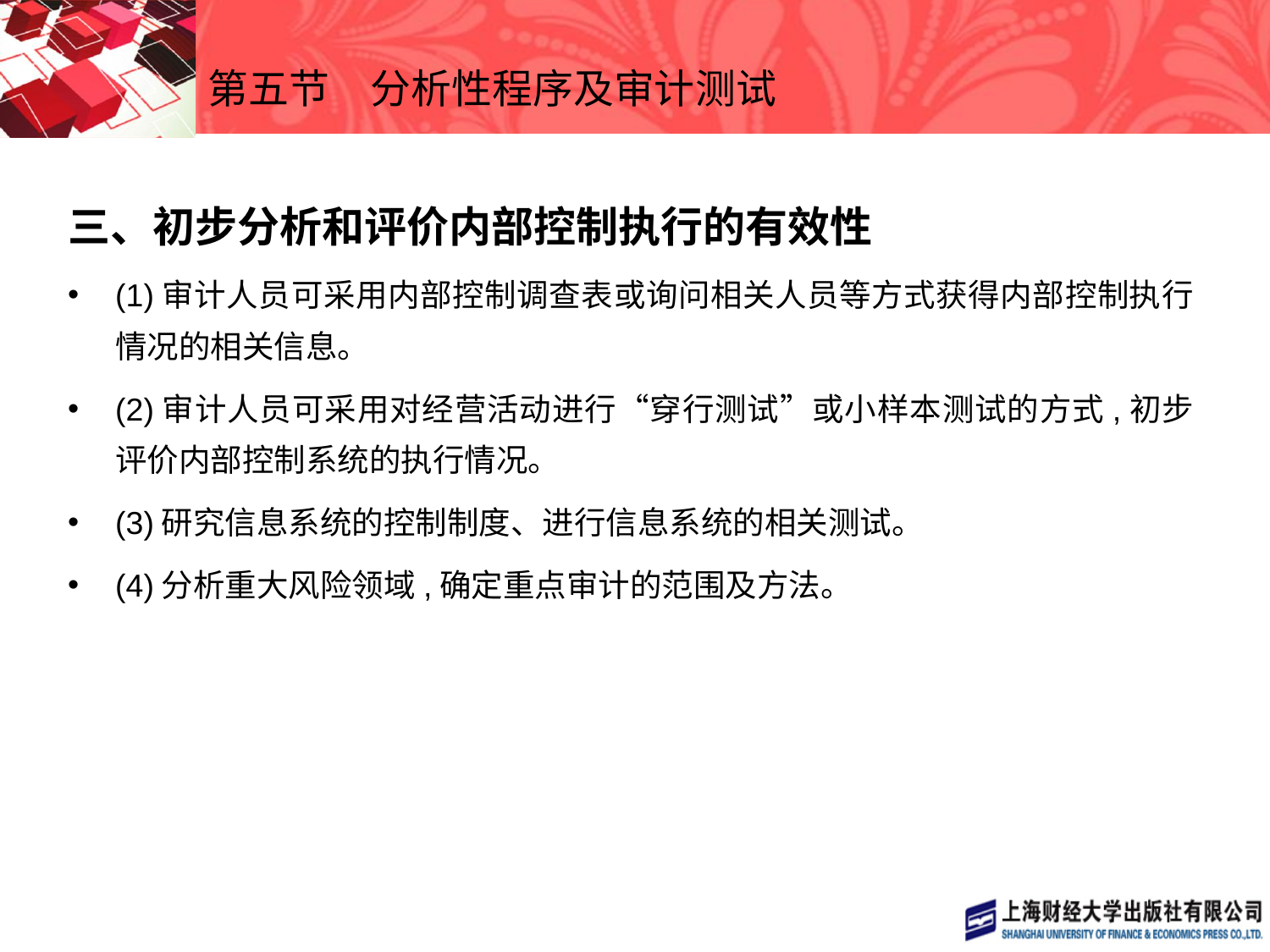

# 第五节　分析性程序及审计测试
三、初步分析和评价内部控制执行的有效性
(1)审计人员可采用内部控制调查表或询问相关人员等方式获得内部控制执行情况的相关信息。
(2)审计人员可采用对经营活动进行“穿行测试”或小样本测试的方式,初步评价内部控制系统的执行情况。
(3)研究信息系统的控制制度、进行信息系统的相关测试。
(4)分析重大风险领域,确定重点审计的范围及方法。